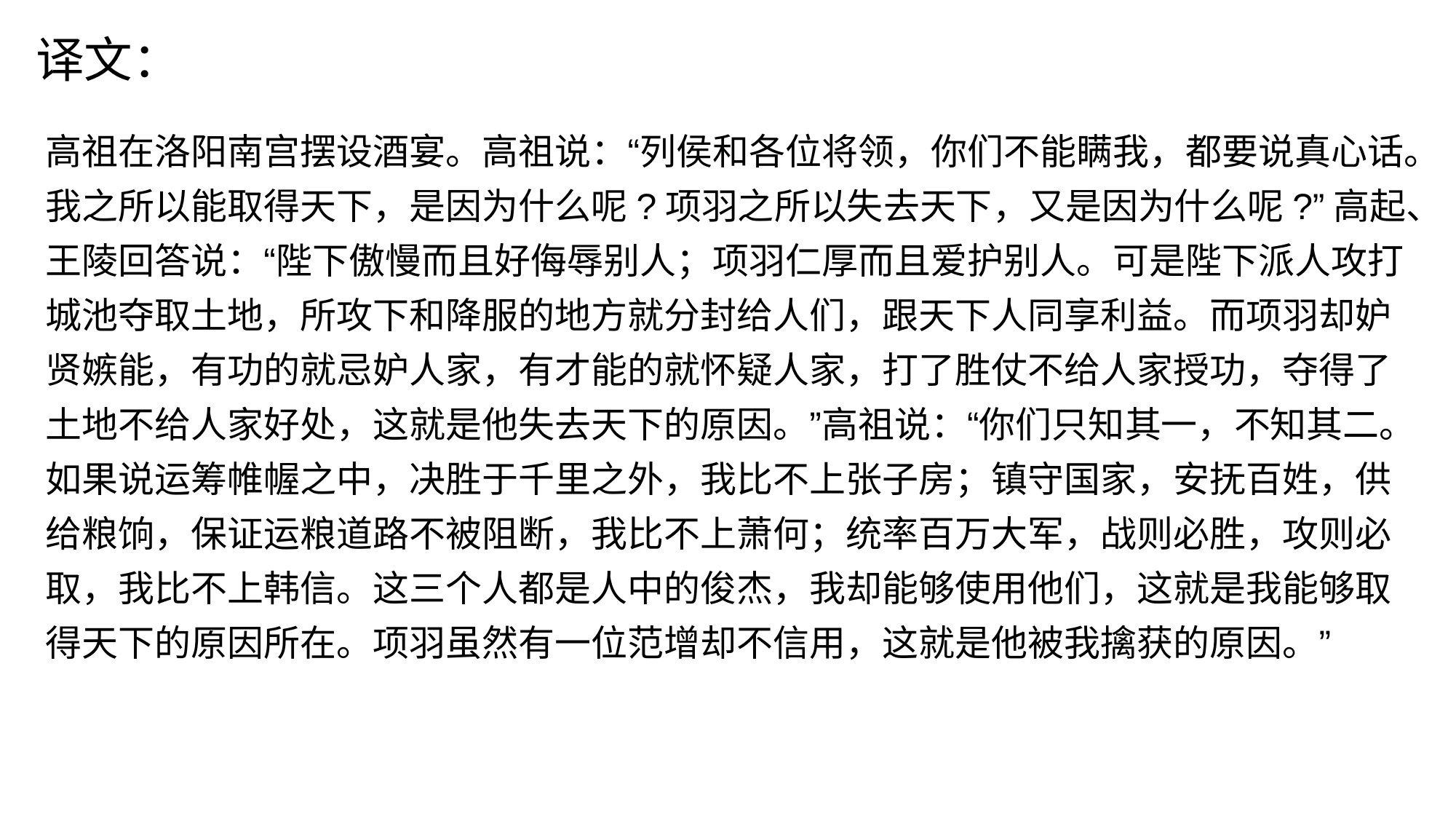

# 译文：
高祖在洛阳南宫摆设酒宴。高祖说：“列侯和各位将领，你们不能瞒我，都要说真心话。我之所以能取得天下，是因为什么呢?项羽之所以失去天下，又是因为什么呢?”高起、王陵回答说：“陛下傲慢而且好侮辱别人；项羽仁厚而且爱护别人。可是陛下派人攻打城池夺取土地，所攻下和降服的地方就分封给人们，跟天下人同享利益。而项羽却妒贤嫉能，有功的就忌妒人家，有才能的就怀疑人家，打了胜仗不给人家授功，夺得了土地不给人家好处，这就是他失去天下的原因。”高祖说：“你们只知其一，不知其二。如果说运筹帷幄之中，决胜于千里之外，我比不上张子房；镇守国家，安抚百姓，供给粮饷，保证运粮道路不被阻断，我比不上萧何；统率百万大军，战则必胜，攻则必取，我比不上韩信。这三个人都是人中的俊杰，我却能够使用他们，这就是我能够取得天下的原因所在。项羽虽然有一位范增却不信用，这就是他被我擒获的原因。”